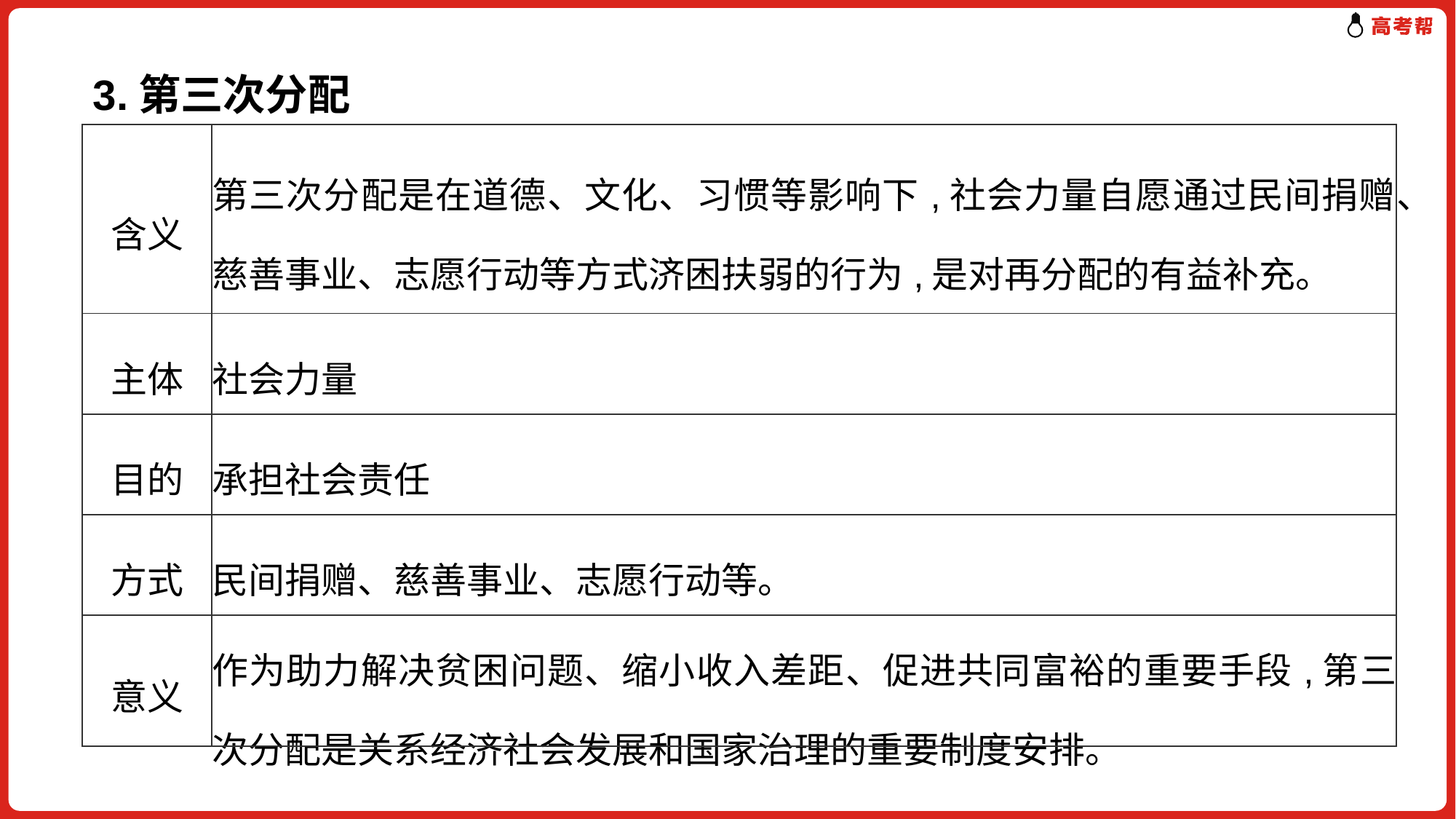

3.第三次分配
| 含义 | 第三次分配是在道德、文化、习惯等影响下,社会力量自愿通过民间捐赠、慈善事业、志愿行动等方式济困扶弱的行为,是对再分配的有益补充。 |
| --- | --- |
| 主体 | 社会力量 |
| 目的 | 承担社会责任 |
| 方式 | 民间捐赠、慈善事业、志愿行动等。 |
| 意义 | 作为助力解决贫困问题、缩小收入差距、促进共同富裕的重要手段,第三次分配是关系经济社会发展和国家治理的重要制度安排。 |